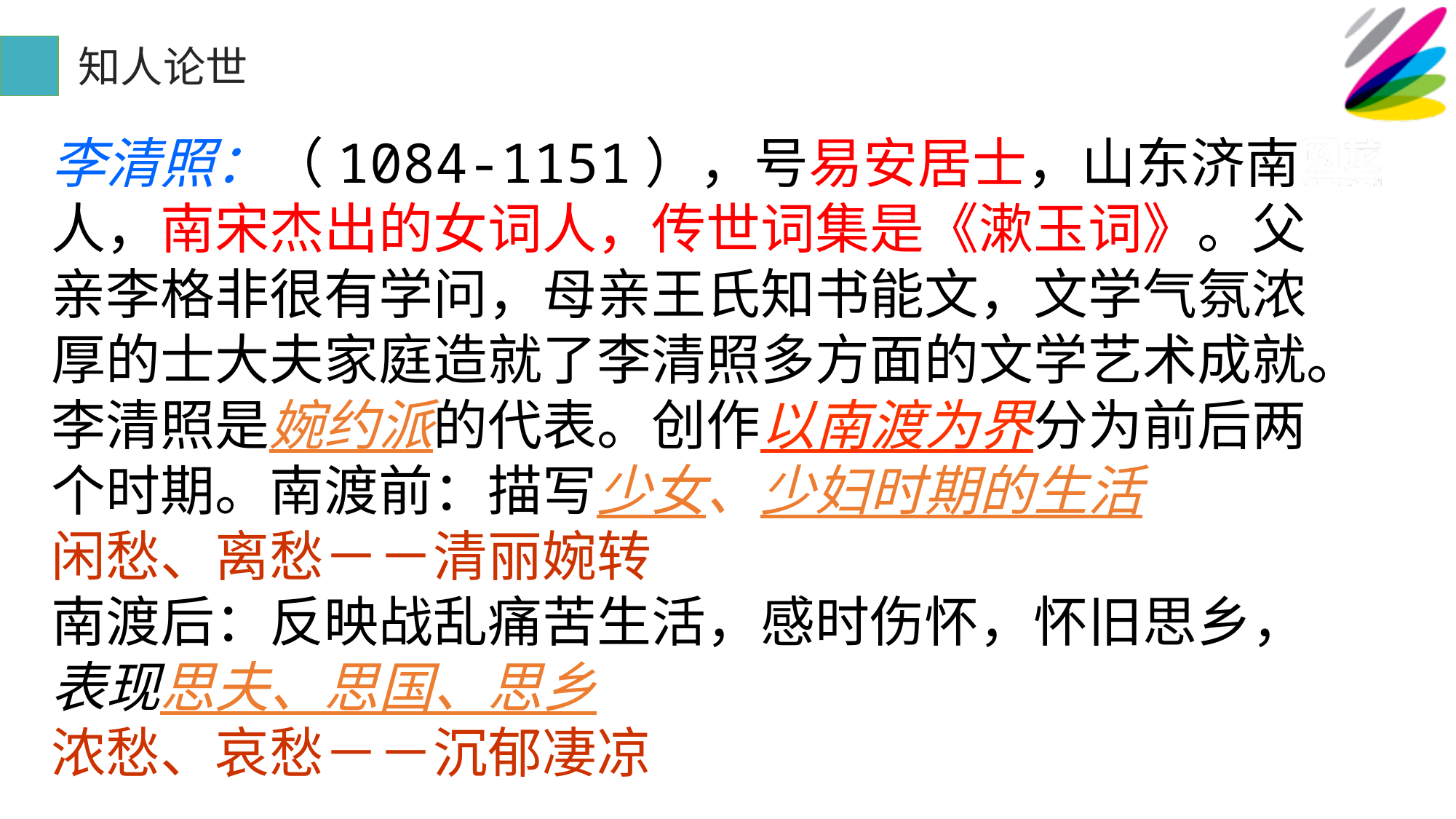

活动与探究（温馨提示：规范操作、注意安全）

知人论世

李清照：（1084-1151），号易安居士，山东济南人，南宋杰出的女词人，传世词集是《漱玉词》。父亲李格非很有学问，母亲王氏知书能文，文学气氛浓厚的士大夫家庭造就了李清照多方面的文学艺术成就。
李清照是婉约派的代表。创作以南渡为界分为前后两个时期。南渡前：描写少女、少妇时期的生活
闲愁、离愁－－清丽婉转
南渡后：反映战乱痛苦生活，感时伤怀，怀旧思乡，表现思夫、思国、思乡
浓愁、哀愁－－沉郁凄凉